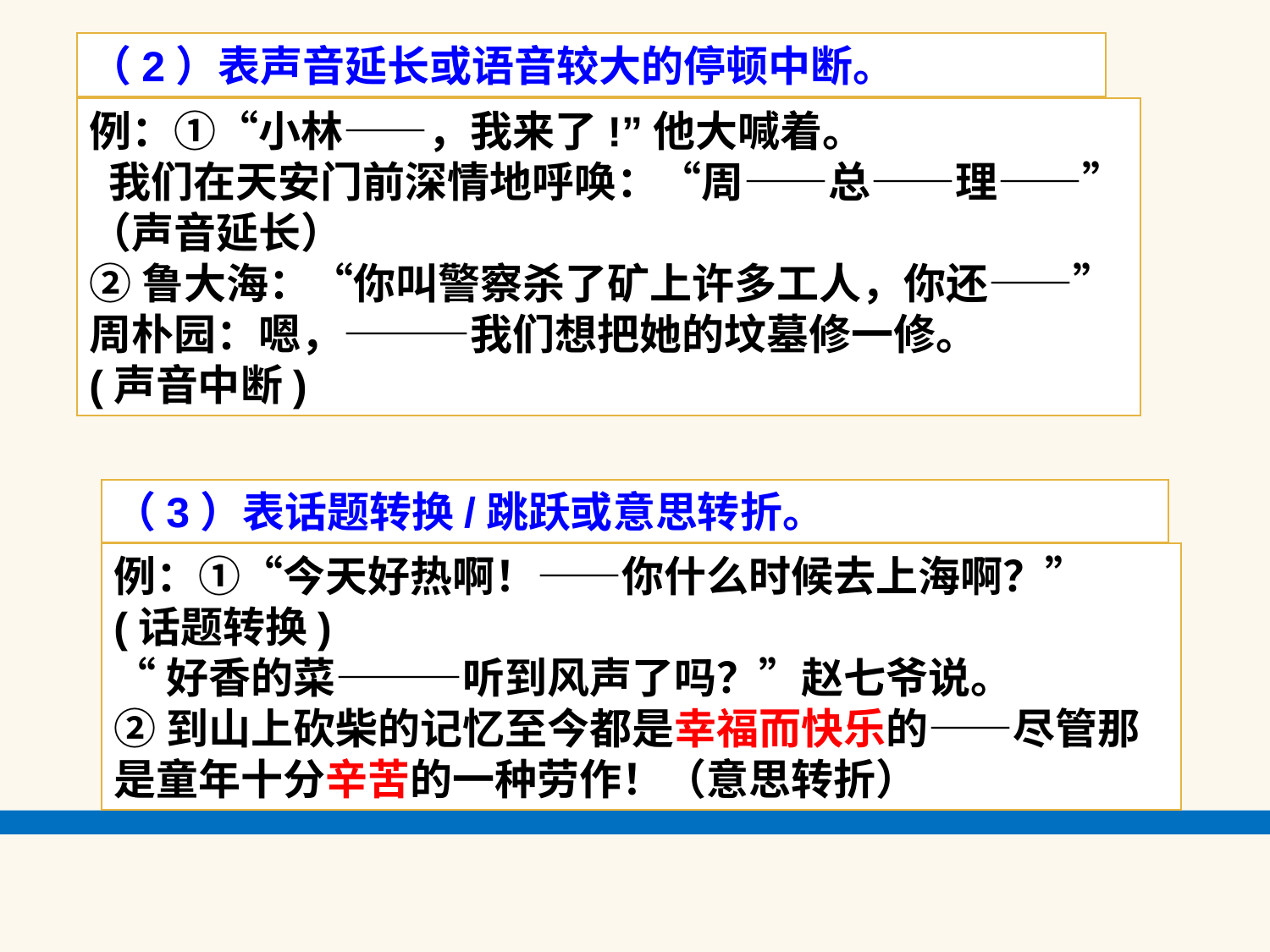

（2）表声音延长或语音较大的停顿中断。
例：①“小林——，我来了!”他大喊着。
 我们在天安门前深情地呼唤：“周——总——理——”
（声音延长）
②鲁大海：“你叫警察杀了矿上许多工人，你还——”
周朴园：嗯，———我们想把她的坟墓修一修。
(声音中断)
（3）表话题转换/跳跃或意思转折。
例：①“今天好热啊！——你什么时候去上海啊？”
(话题转换)
“好香的菜———听到风声了吗？”赵七爷说。
②到山上砍柴的记忆至今都是幸福而快乐的——尽管那是童年十分辛苦的一种劳作！（意思转折）